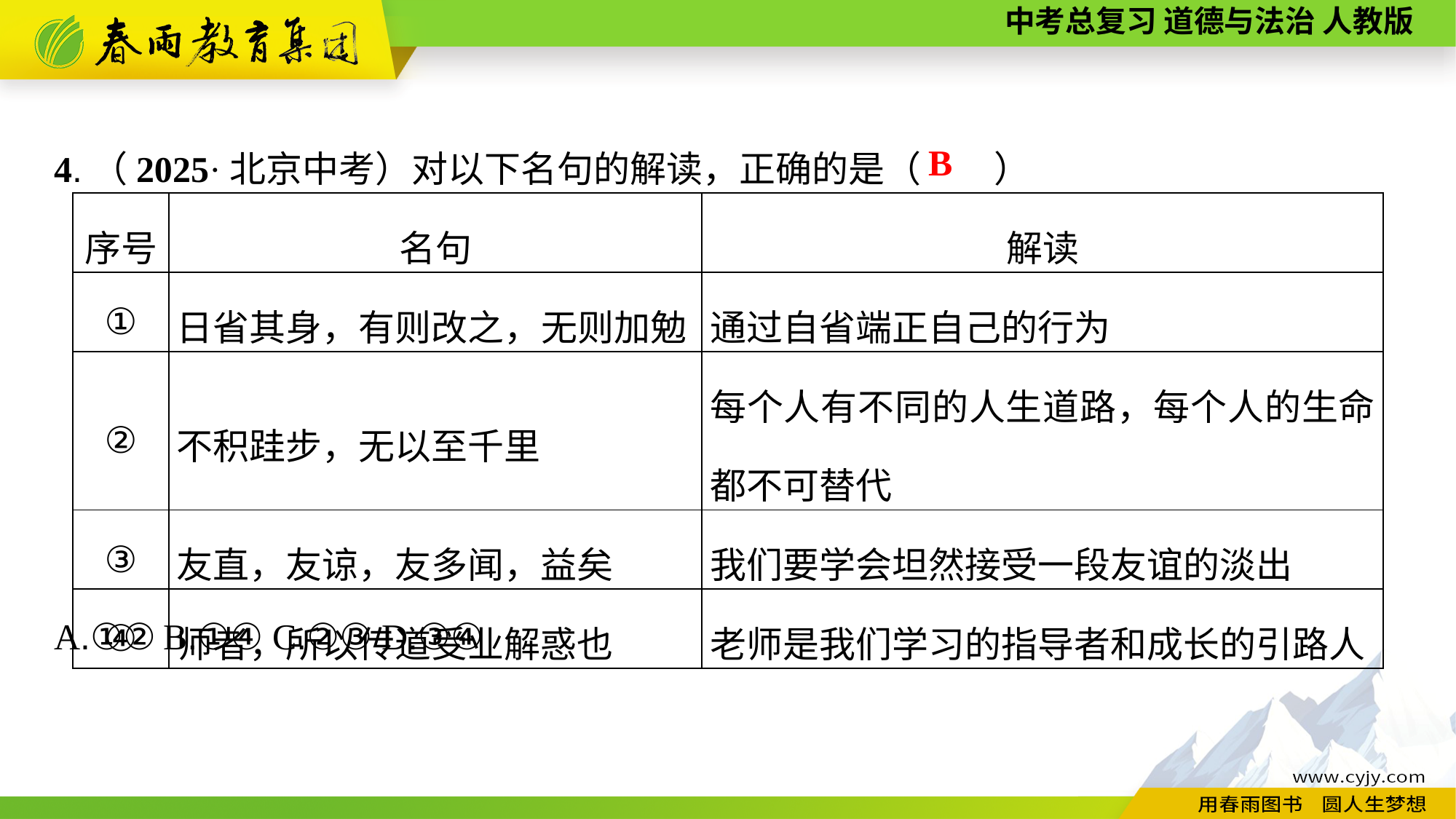

4.（2025·北京中考）对以下名句的解读，正确的是（　　）

A.①②	B.①④	C.②③	D.③④
B
| 序号 | 名句 | 解读 |
| --- | --- | --- |
| ① | 日省其身，有则改之，无则加勉 | 通过自省端正自己的行为 |
| ② | 不积跬步，无以至千里 | 每个人有不同的人生道路，每个人的生命都不可替代 |
| ③ | 友直，友谅，友多闻，益矣 | 我们要学会坦然接受一段友谊的淡出 |
| ④ | 师者，所以传道受业解惑也 | 老师是我们学习的指导者和成长的引路人 |